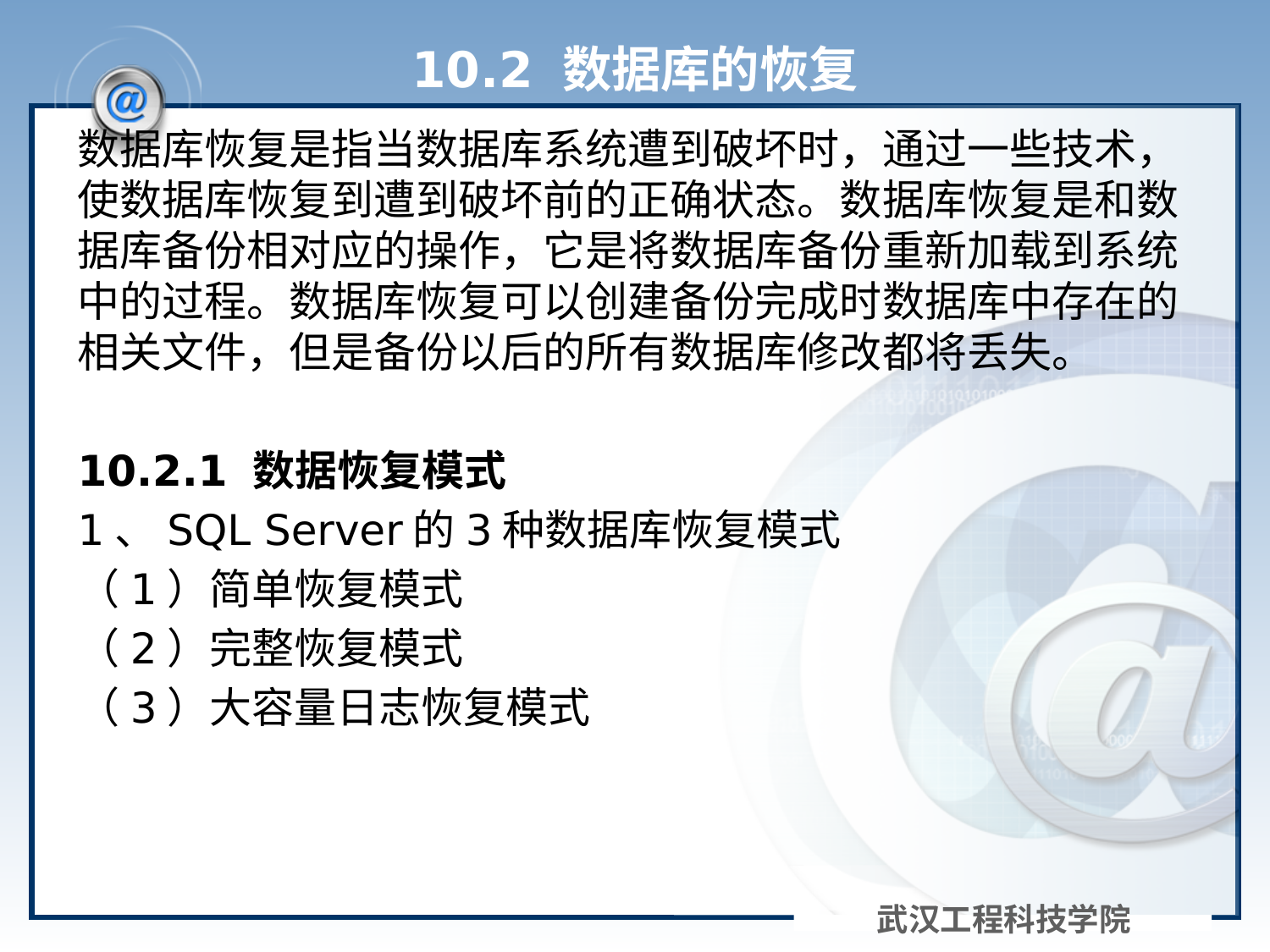

# 10.2 数据库的恢复
数据库恢复是指当数据库系统遭到破坏时，通过一些技术，使数据库恢复到遭到破坏前的正确状态。数据库恢复是和数据库备份相对应的操作，它是将数据库备份重新加载到系统中的过程。数据库恢复可以创建备份完成时数据库中存在的相关文件，但是备份以后的所有数据库修改都将丢失。

10.2.1 数据恢复模式
1、SQL Server的3种数据库恢复模式
（1）简单恢复模式
（2）完整恢复模式
（3）大容量日志恢复模式

武汉工程科技学院